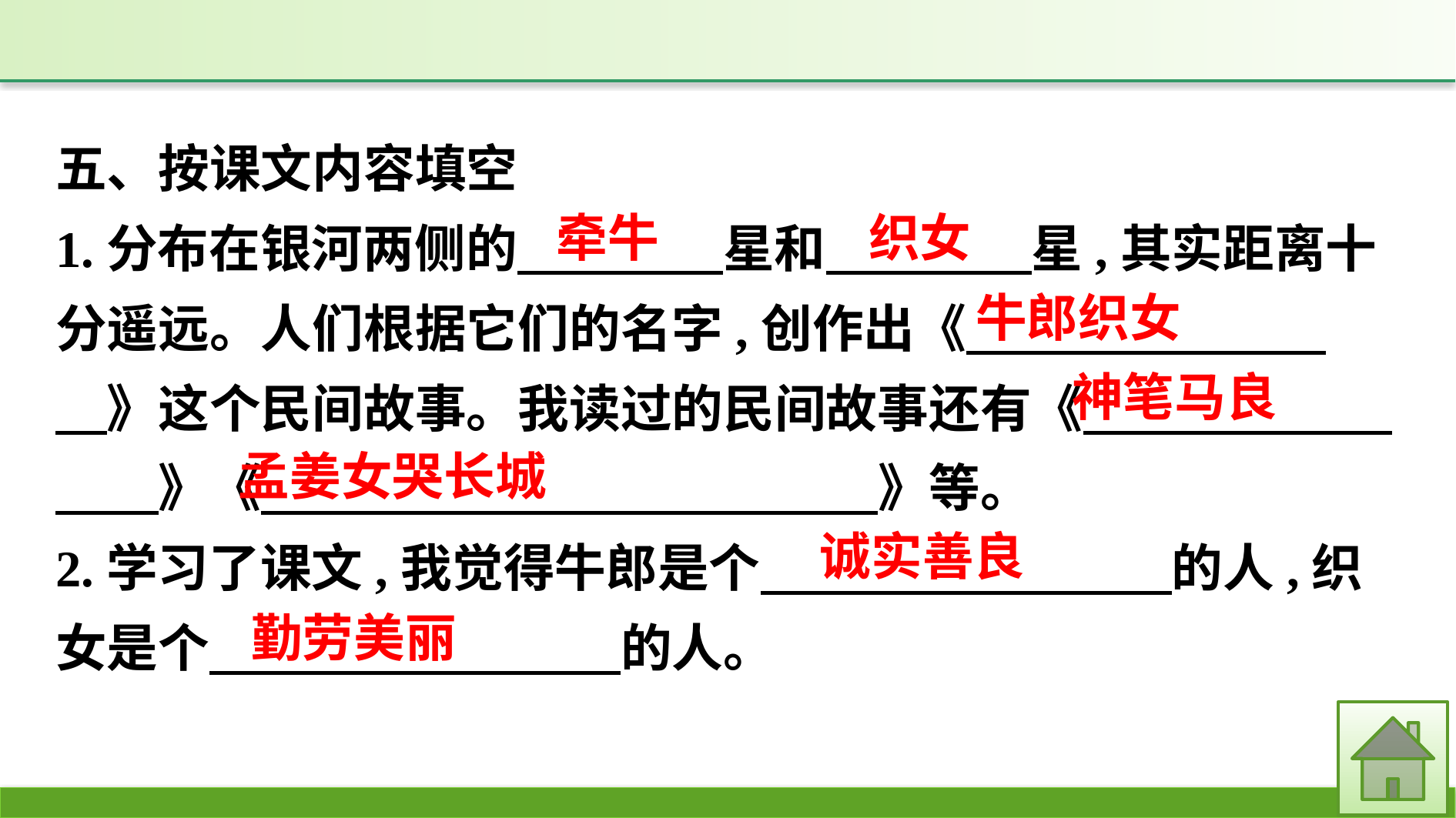

五、按课文内容填空
1.分布在银河两侧的　　　　星和　　　　星,其实距离十分遥远。人们根据它们的名字,创作出《　　　　　　　　》这个民间故事。我读过的民间故事还有《　　　　　　　　》《　　　　　　　　　　　　》等。
2.学习了课文,我觉得牛郎是个　　　　　　　　的人,织女是个　　　　　　　　的人。
牵牛
织女
牛郎织女
神笔马良
孟姜女哭长城
诚实善良
勤劳美丽